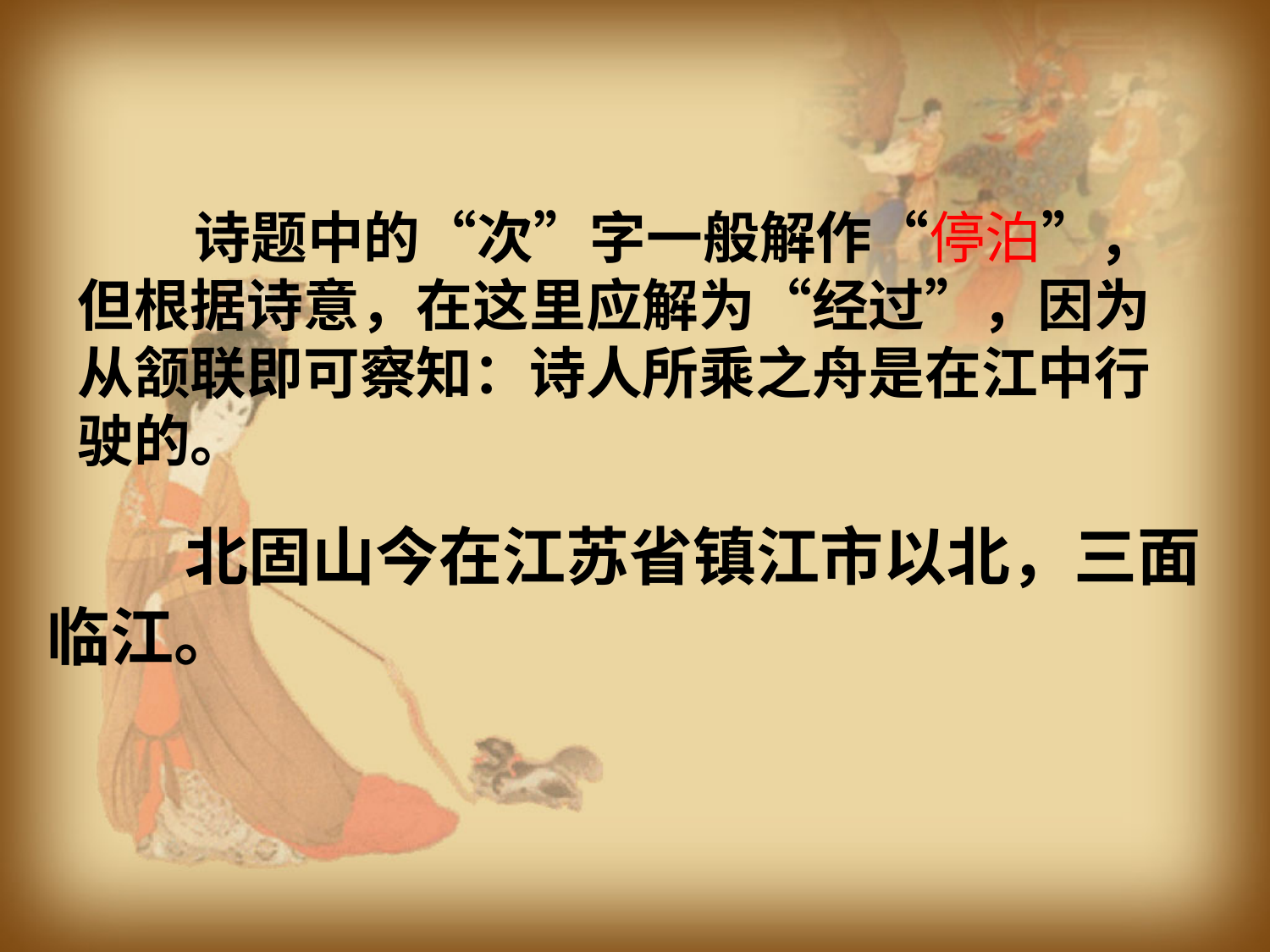

北固山今在江苏省镇江市以北，三面临江。

        诗题中的“次”字一般解作“停泊”，但根据诗意，在这里应解为“经过”，因为从颔联即可察知：诗人所乘之舟是在江中行驶的。